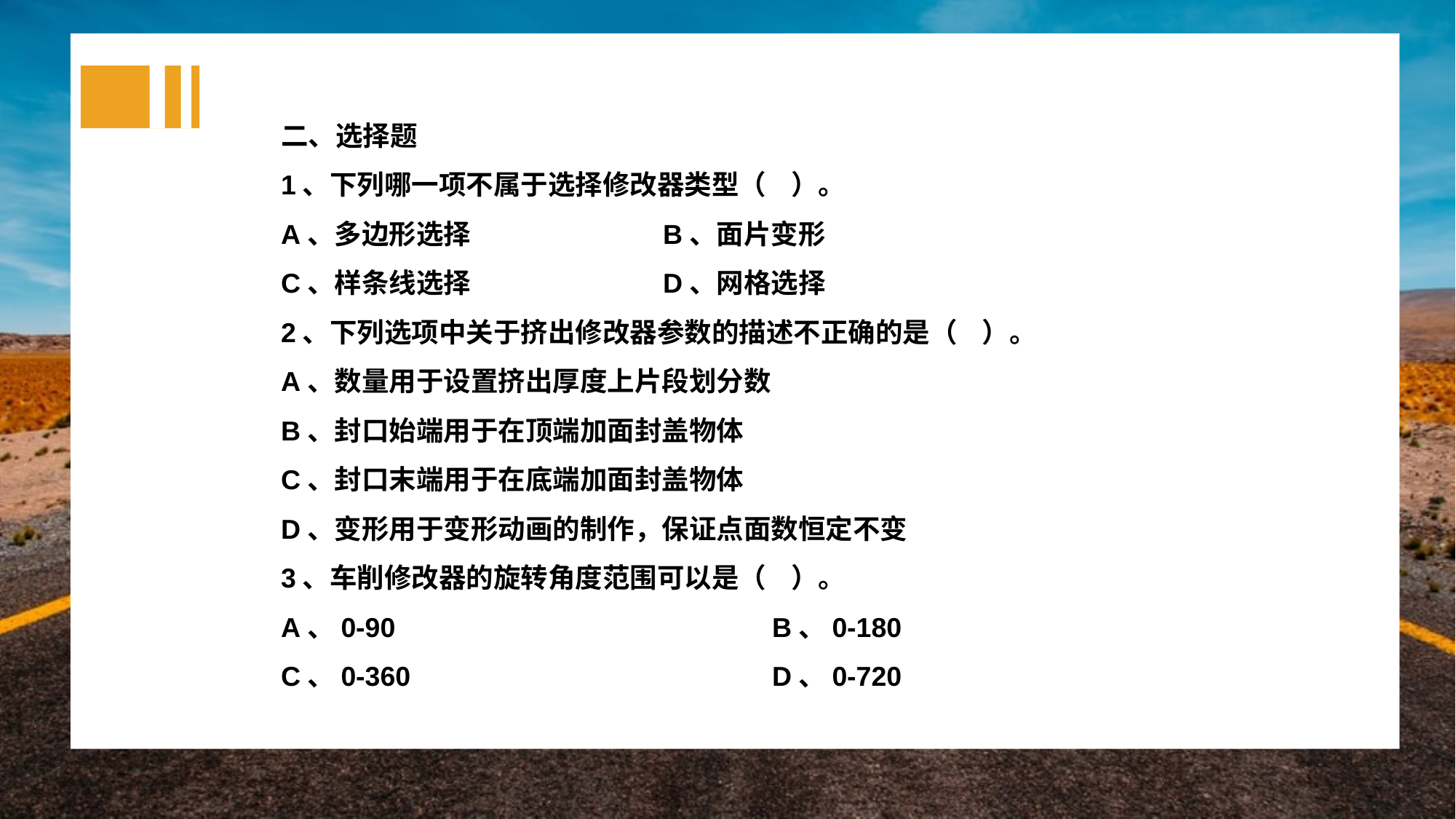

二、选择题
1、下列哪一项不属于选择修改器类型（    ）。
A、多边形选择		B、面片变形
C、样条线选择		D、网格选择
2、下列选项中关于挤出修改器参数的描述不正确的是（    ）。
A、数量用于设置挤出厚度上片段划分数
B、封口始端用于在顶端加面封盖物体
C、封口末端用于在底端加面封盖物体
D、变形用于变形动画的制作，保证点面数恒定不变
3、车削修改器的旋转角度范围可以是（    ）。
A、0-90				B、0-180
C、0-360				D、0-720